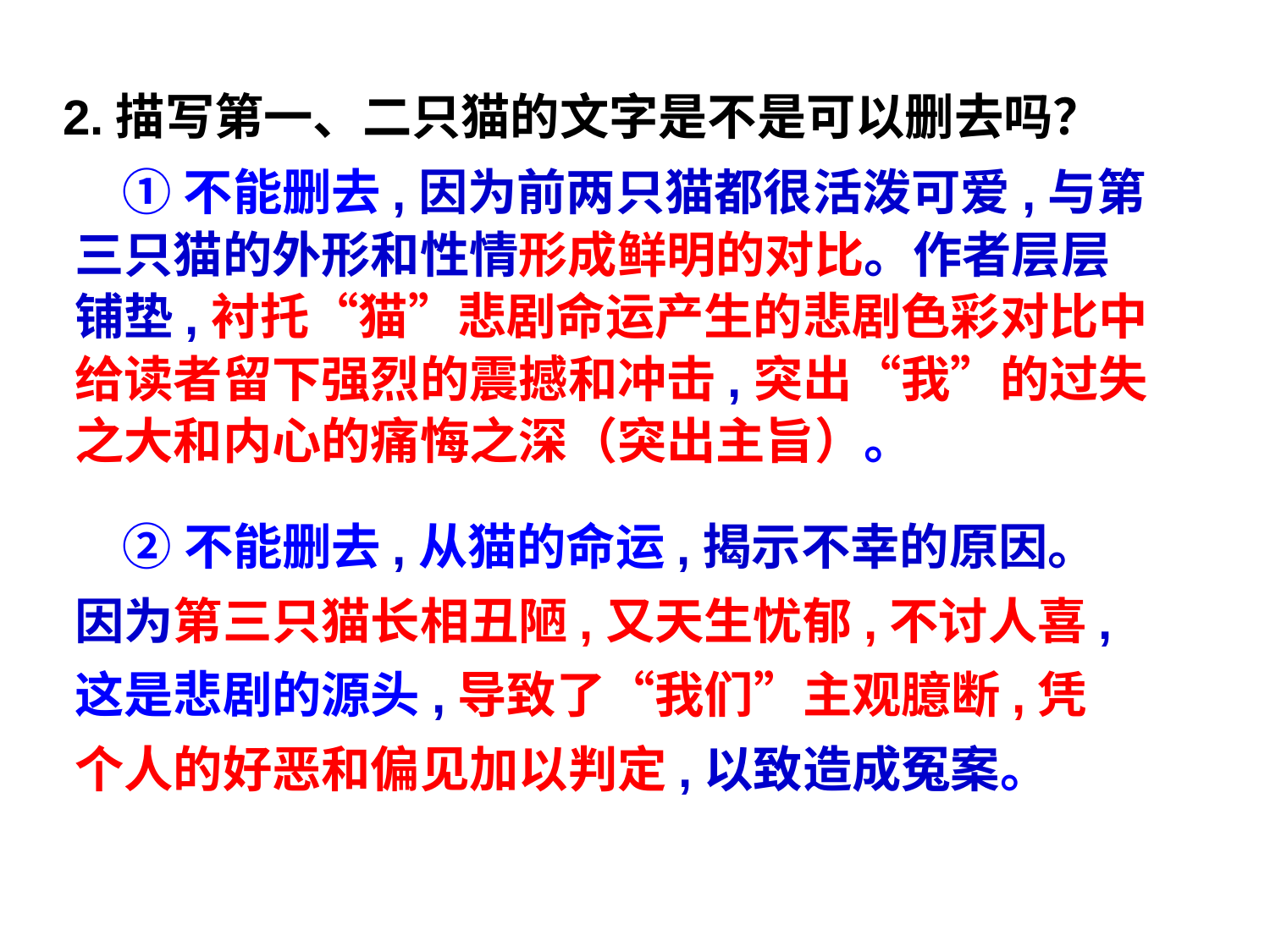

2.描写第一、二只猫的文字是不是可以删去吗？
     ①不能删去,因为前两只猫都很活泼可爱,与第三只猫的外形和性情形成鲜明的对比。作者层层铺垫,衬托“猫”悲剧命运产生的悲剧色彩对比中给读者留下强烈的震撼和冲击,突出“我”的过失之大和内心的痛悔之深（突出主旨）。
     ②不能删去,从猫的命运,揭示不幸的原因。因为第三只猫长相丑陋,又天生忧郁,不讨人喜,这是悲剧的源头,导致了“我们”主观臆断,凭个人的好恶和偏见加以判定,以致造成冤案。